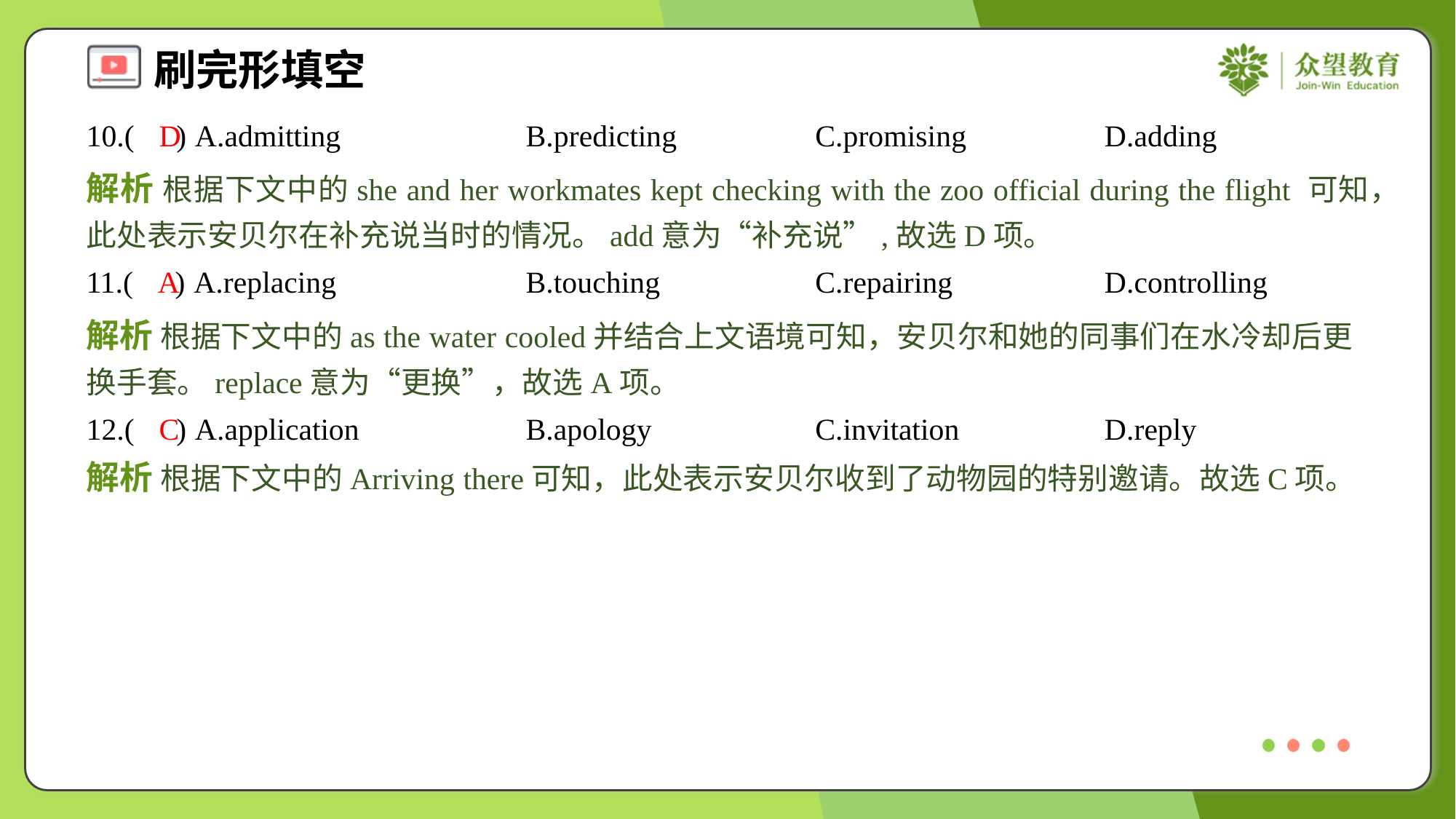

10.(     ) A.admitting	B.predicting	C.promising	D.adding
D
解析 根据下文中的she and her workmates kept checking with the zoo official during the flight 可知，此处表示安贝尔在补充说当时的情况。add意为“补充说”,故选D项。
11.(     ) A.replacing	B.touching	C.repairing	D.controlling
A
解析 根据下文中的as the water cooled并结合上文语境可知，安贝尔和她的同事们在水冷却后更换手套。replace意为“更换”，故选A项。
12.(     ) A.application	B.apology	C.invitation	D.reply
C
解析 根据下文中的Arriving there可知，此处表示安贝尔收到了动物园的特别邀请。故选C项。